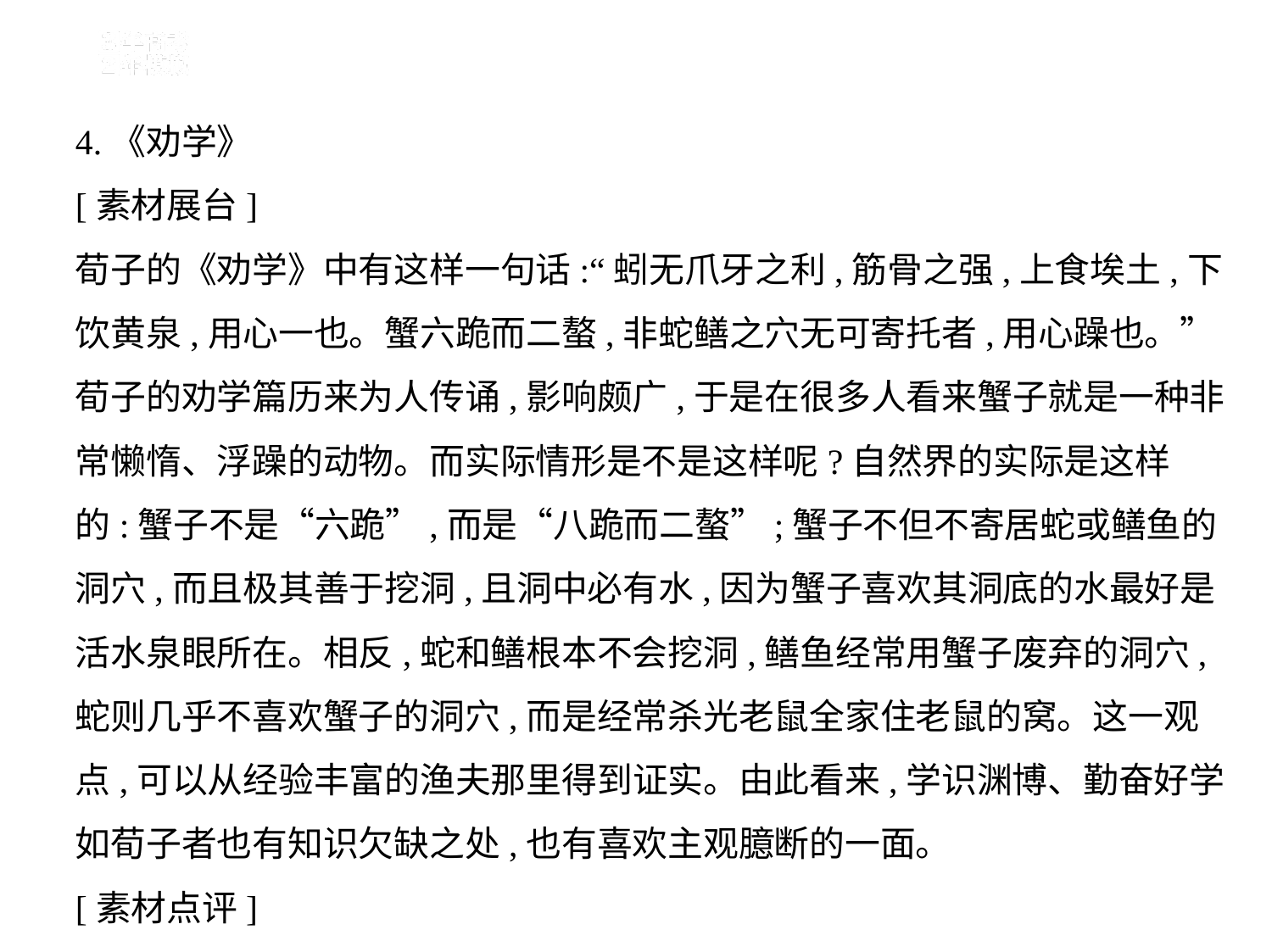

4.《劝学》
[素材展台]
荀子的《劝学》中有这样一句话:“蚓无爪牙之利,筋骨之强,上食埃土,下
饮黄泉,用心一也。蟹六跪而二螯,非蛇鳝之穴无可寄托者,用心躁也。”
荀子的劝学篇历来为人传诵,影响颇广,于是在很多人看来蟹子就是一种非
常懒惰、浮躁的动物。而实际情形是不是这样呢?自然界的实际是这样
的:蟹子不是“六跪”,而是“八跪而二螯”;蟹子不但不寄居蛇或鳝鱼的
洞穴,而且极其善于挖洞,且洞中必有水,因为蟹子喜欢其洞底的水最好是
活水泉眼所在。相反,蛇和鳝根本不会挖洞,鳝鱼经常用蟹子废弃的洞穴,
蛇则几乎不喜欢蟹子的洞穴,而是经常杀光老鼠全家住老鼠的窝。这一观
点,可以从经验丰富的渔夫那里得到证实。由此看来,学识渊博、勤奋好学
如荀子者也有知识欠缺之处,也有喜欢主观臆断的一面。
[素材点评]